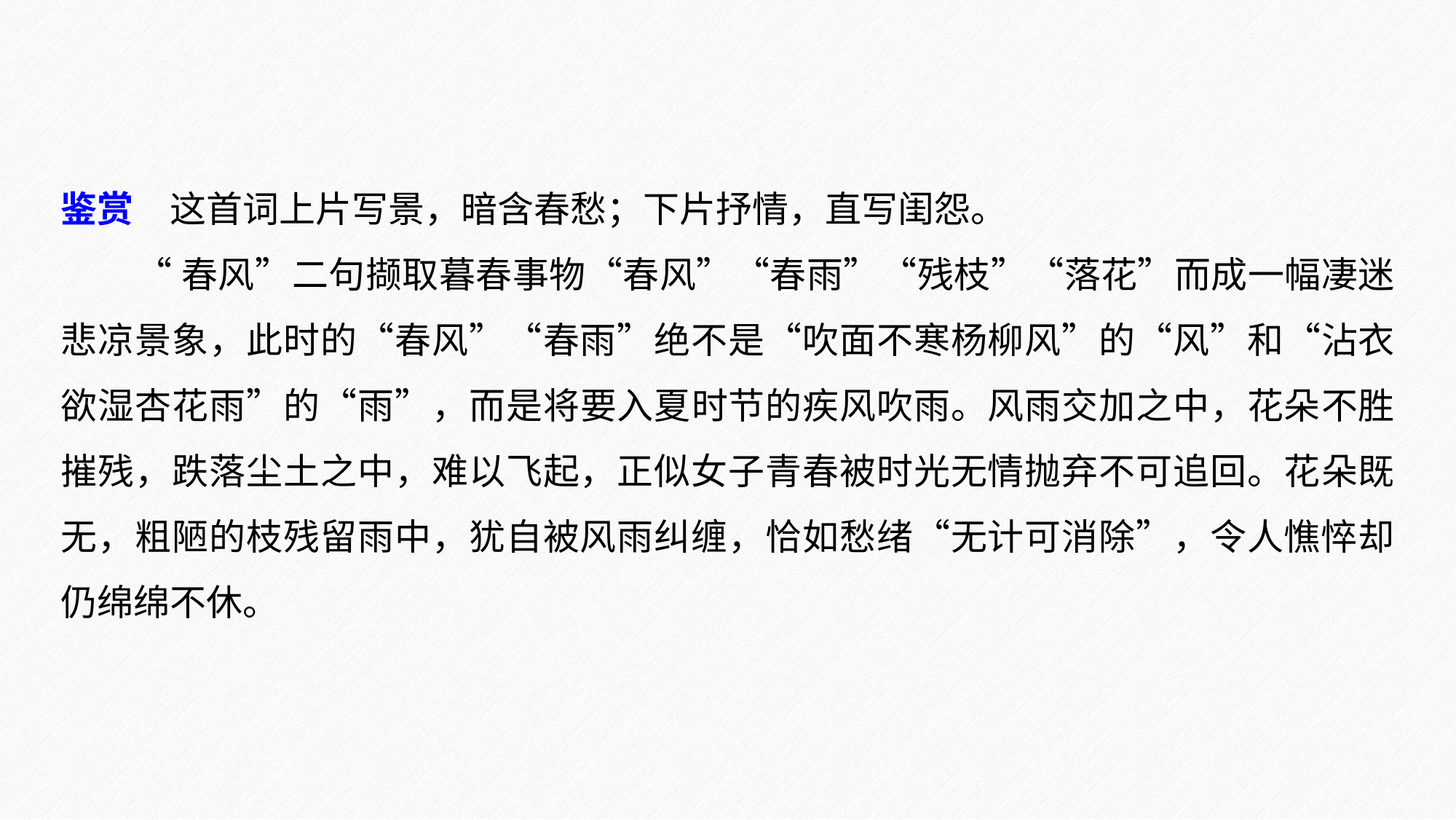

鉴赏　这首词上片写景，暗含春愁；下片抒情，直写闺怨。
“春风”二句撷取暮春事物“春风”“春雨”“残枝”“落花”而成一幅凄迷悲凉景象，此时的“春风”“春雨”绝不是“吹面不寒杨柳风”的“风”和“沾衣欲湿杏花雨”的“雨”，而是将要入夏时节的疾风吹雨。风雨交加之中，花朵不胜摧残，跌落尘土之中，难以飞起，正似女子青春被时光无情抛弃不可追回。花朵既无，粗陋的枝残留雨中，犹自被风雨纠缠，恰如愁绪“无计可消除”，令人憔悴却仍绵绵不休。